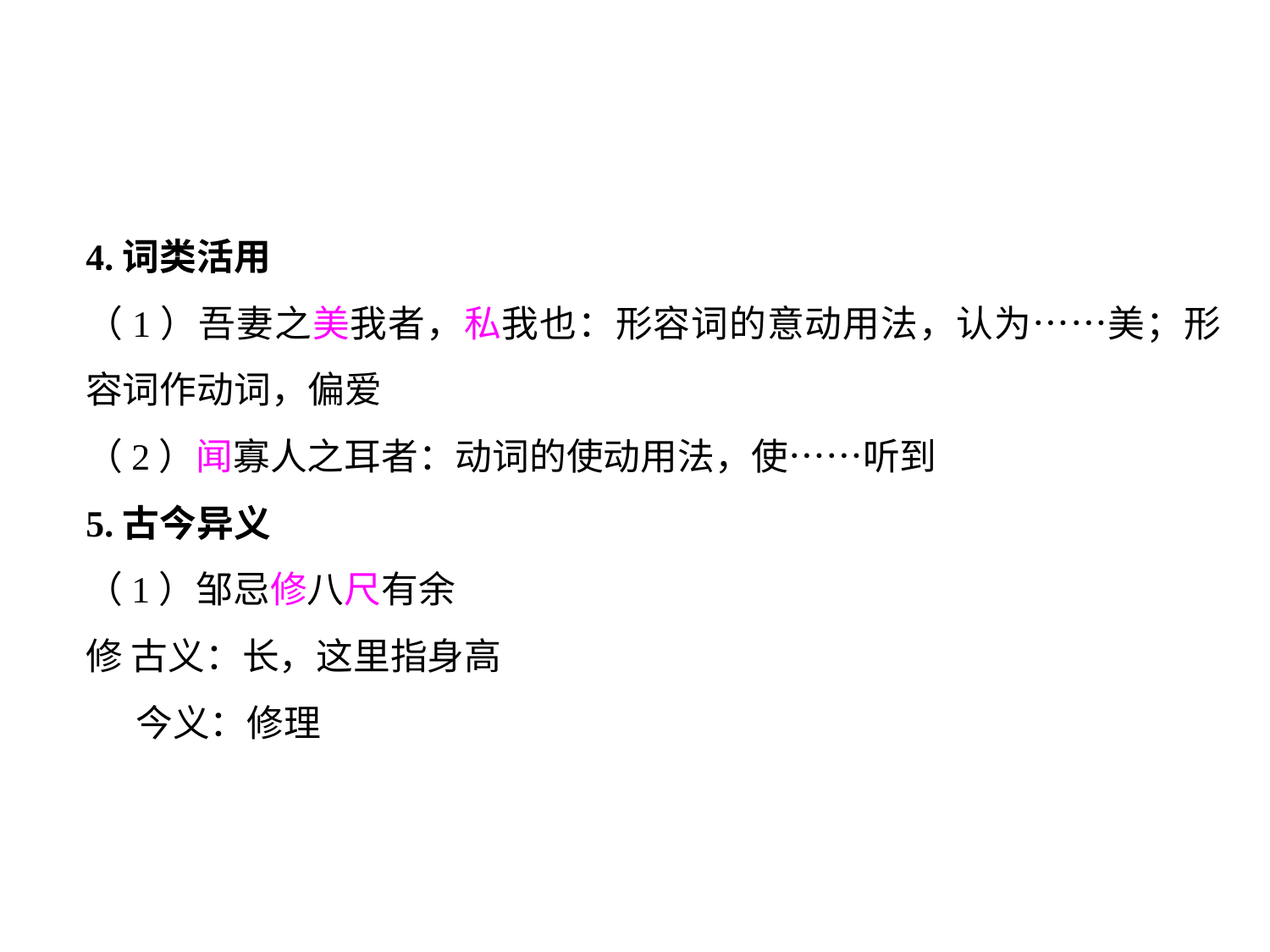

4.词类活用
（1）吾妻之美我者，私我也：形容词的意动用法，认为……美；形容词作动词，偏爱
（2）闻寡人之耳者：动词的使动用法，使……听到
5.古今异义
（1）邹忌修八尺有余
修 古义：长，这里指身高
     今义：修理